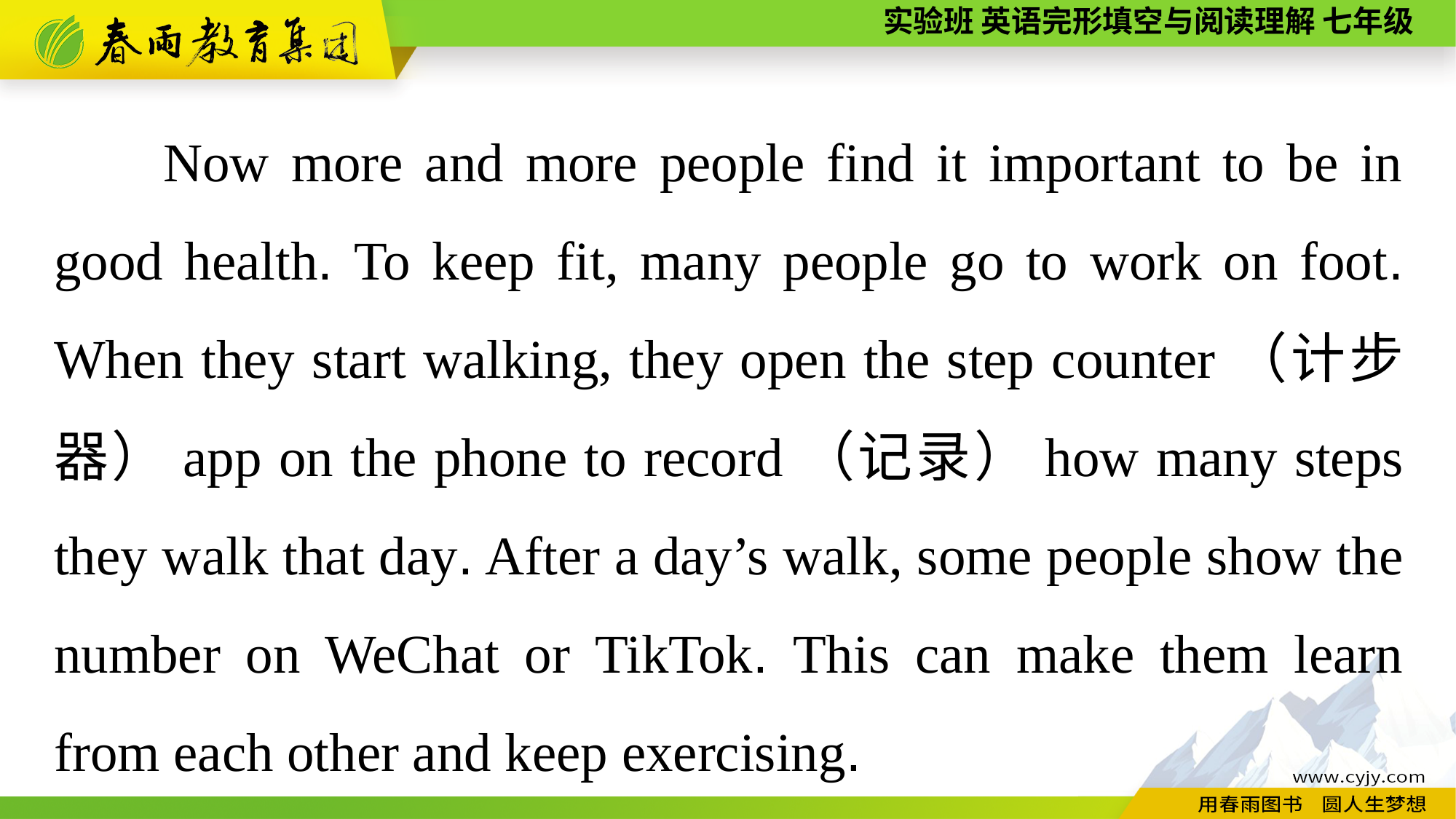

Now more and more people find it important to be in good health. To keep fit, many people go to work on foot. When they start walking, they open the step counter（计步器）app on the phone to record（记录）how many steps they walk that day. After a day’s walk, some people show the number on WeChat or TikTok. This can make them learn from each other and keep exercising.